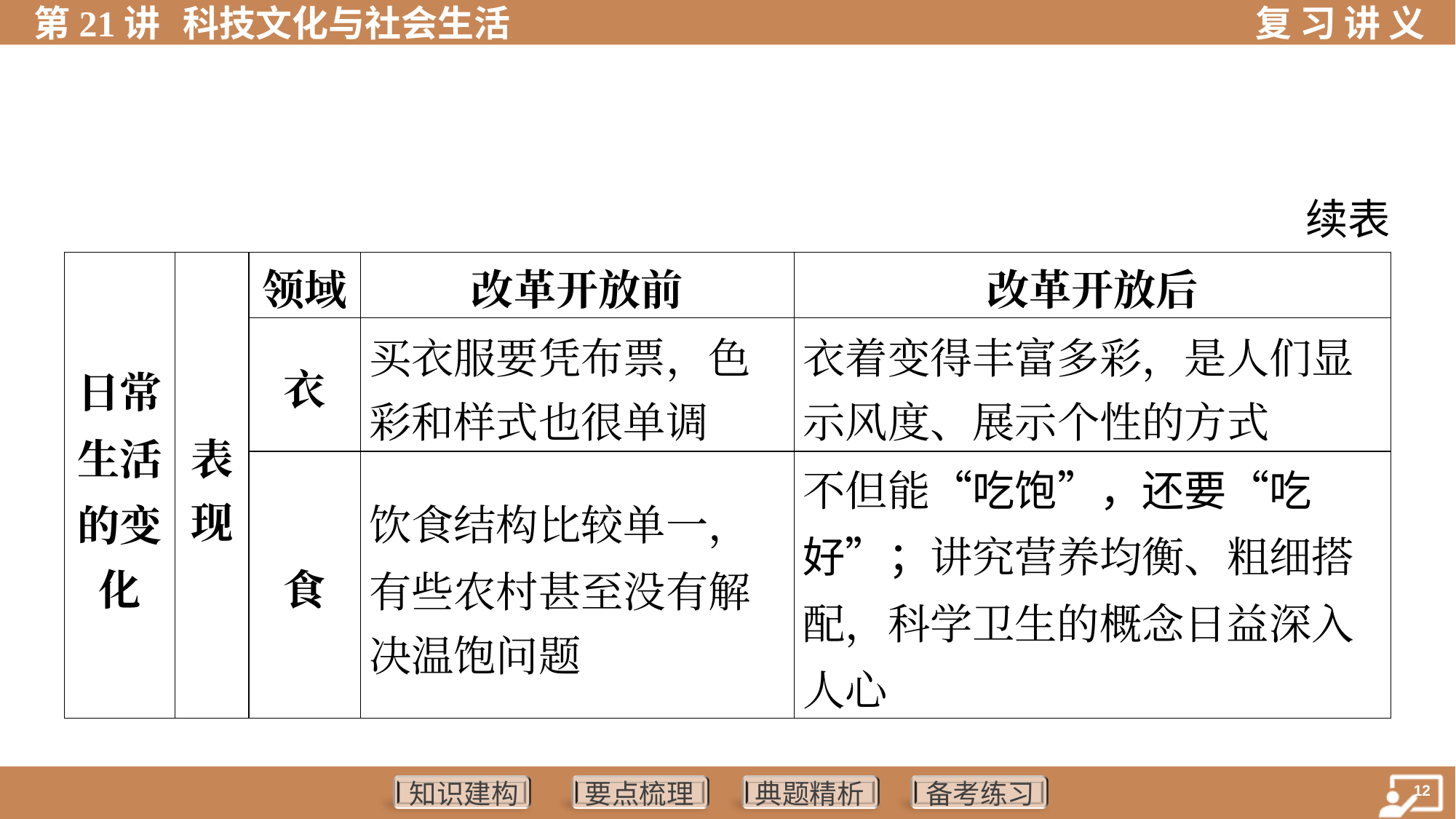

续表
| 日常 生活 的变 化 | 表 现 | 领域 | 改革开放前 | 改革开放后 |  |
| --- | --- | --- | --- | --- | --- |
|  |  | 衣 | 买衣服要凭布票，色 彩和样式也很单调 | 衣着变得丰富多彩，是人们显 示风度、展示个性的方式 |  |
|  |  | 食 | 饮食结构比较单一， 有些农村甚至没有解 决温饱问题 | 不但能“吃饱”，还要“吃好”；讲究营养均衡、粗细搭配，科学卫生的概念日益深入人心 |  |